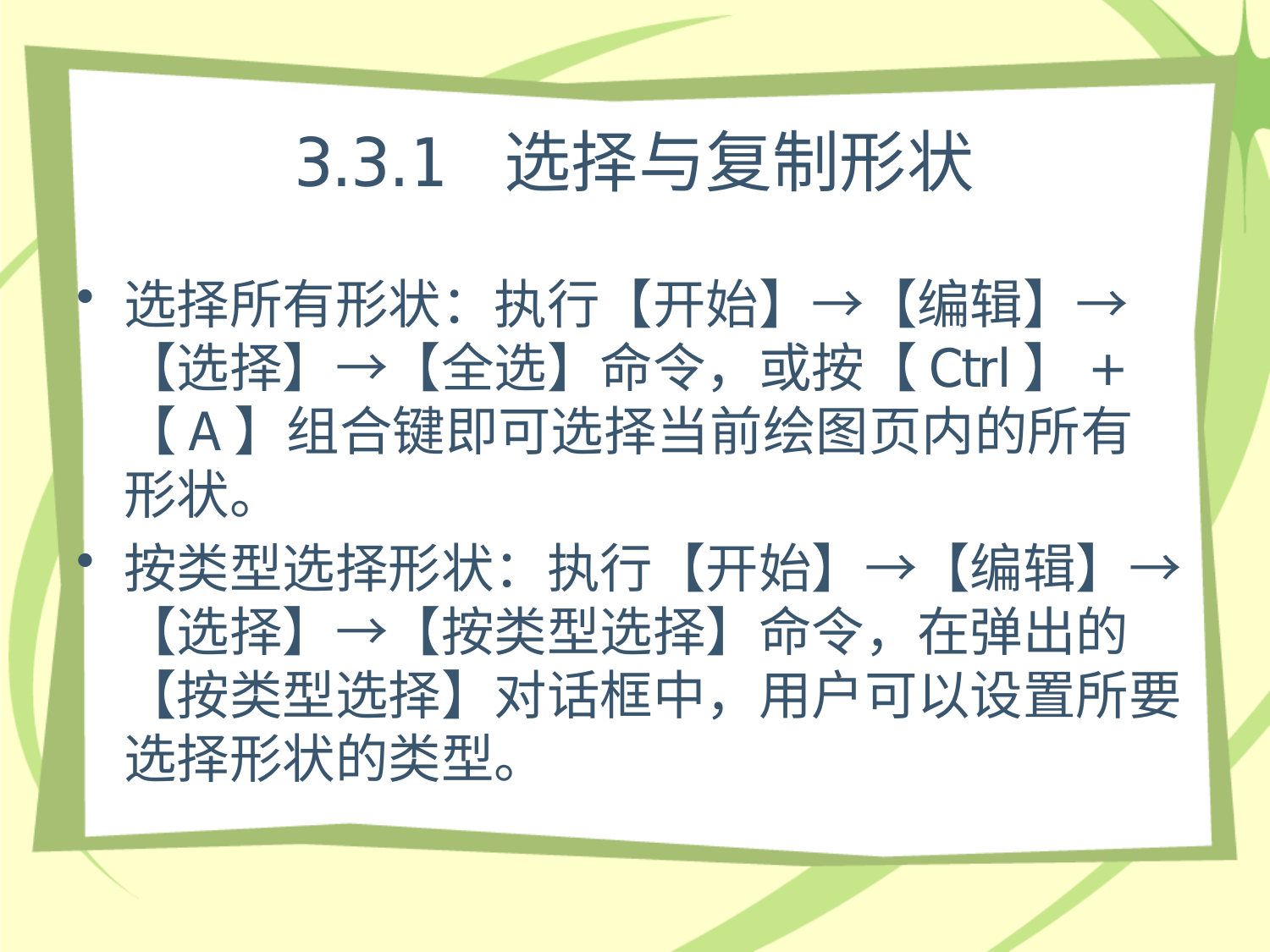

# 3.3.1  选择与复制形状
选择所有形状：执行【开始】→【编辑】→【选择】→【全选】命令，或按【Ctrl】+【A】组合键即可选择当前绘图页内的所有形状。
按类型选择形状：执行【开始】→【编辑】→【选择】→【按类型选择】命令，在弹出的【按类型选择】对话框中，用户可以设置所要选择形状的类型。